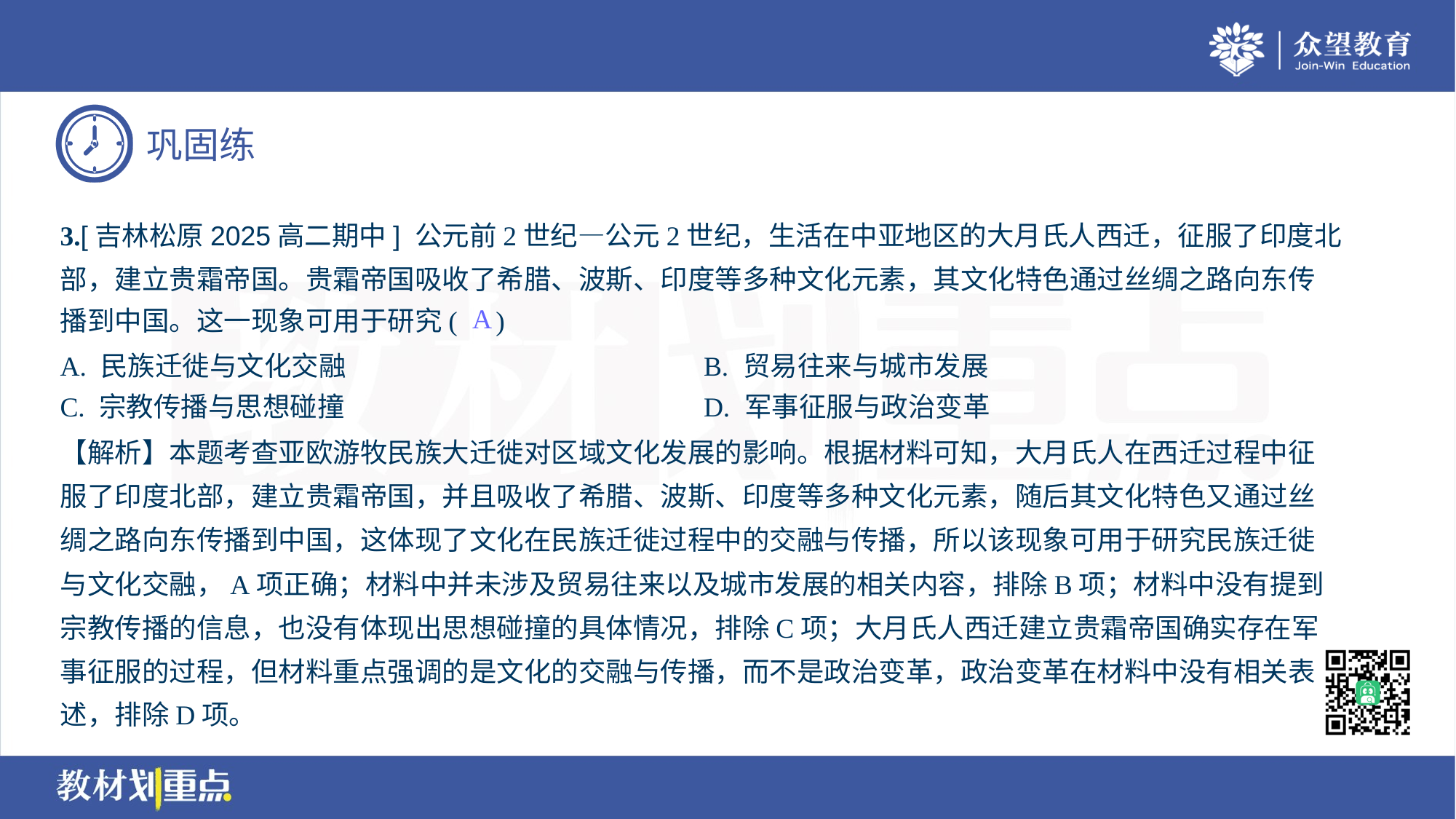

3.[吉林松原2025高二期中] 公元前2世纪—公元2世纪，生活在中亚地区的大月氏人西迁，征服了印度北
部，建立贵霜帝国。贵霜帝国吸收了希腊、波斯、印度等多种文化元素，其文化特色通过丝绸之路向东传
播到中国。这一现象可用于研究(     )
A
A. 民族迁徙与文化交融	B. 贸易往来与城市发展
C. 宗教传播与思想碰撞	D. 军事征服与政治变革
【解析】本题考查亚欧游牧民族大迁徙对区域文化发展的影响。根据材料可知，大月氏人在西迁过程中征
服了印度北部，建立贵霜帝国，并且吸收了希腊、波斯、印度等多种文化元素，随后其文化特色又通过丝
绸之路向东传播到中国，这体现了文化在民族迁徙过程中的交融与传播，所以该现象可用于研究民族迁徙
与文化交融，A项正确；材料中并未涉及贸易往来以及城市发展的相关内容，排除B项；材料中没有提到
宗教传播的信息，也没有体现出思想碰撞的具体情况，排除C项；大月氏人西迁建立贵霜帝国确实存在军
事征服的过程，但材料重点强调的是文化的交融与传播，而不是政治变革，政治变革在材料中没有相关表
述，排除D项。